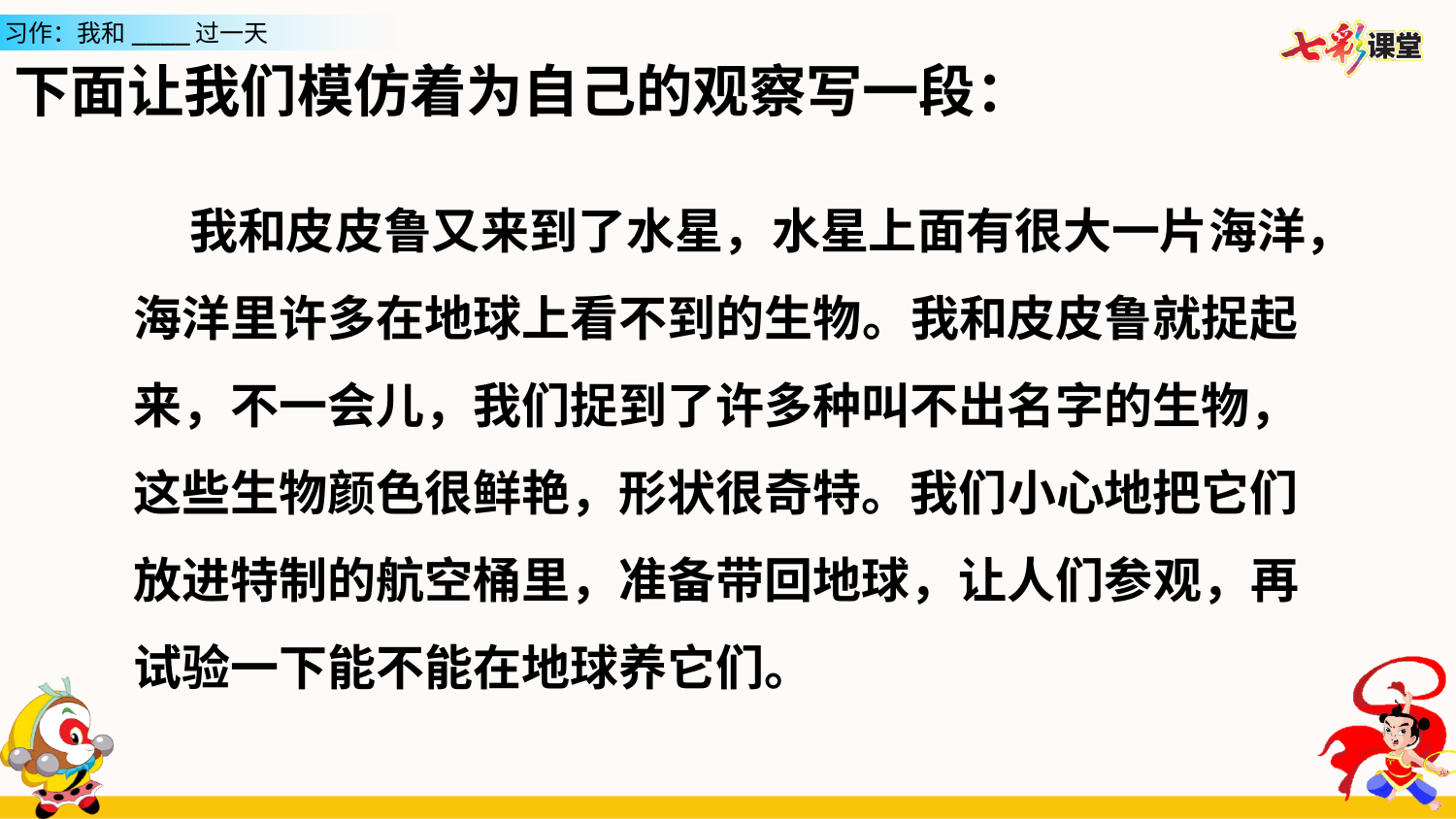

下面让我们模仿着为自己的观察写一段：
    我和皮皮鲁又来到了水星，水星上面有很大一片海洋，海洋里许多在地球上看不到的生物。我和皮皮鲁就捉起来，不一会儿，我们捉到了许多种叫不出名字的生物，这些生物颜色很鲜艳，形状很奇特。我们小心地把它们放进特制的航空桶里，准备带回地球，让人们参观，再试验一下能不能在地球养它们。